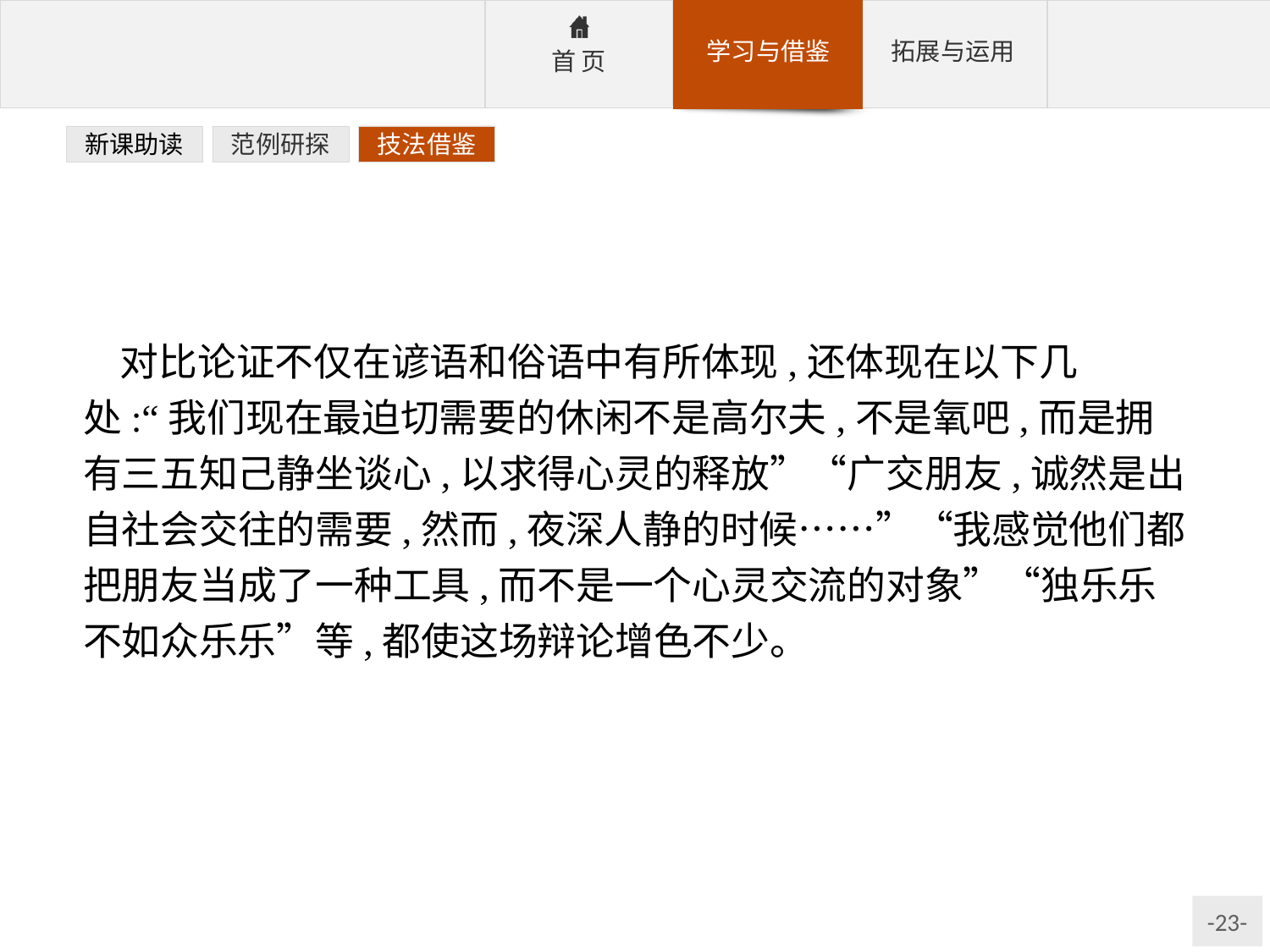

新课助读
范例研探
技法借鉴
对比论证不仅在谚语和俗语中有所体现,还体现在以下几处:“我们现在最迫切需要的休闲不是高尔夫,不是氧吧,而是拥有三五知己静坐谈心,以求得心灵的释放”“广交朋友,诚然是出自社会交往的需要,然而,夜深人静的时候……”“我感觉他们都把朋友当成了一种工具,而不是一个心灵交流的对象”“独乐乐不如众乐乐”等,都使这场辩论增色不少。